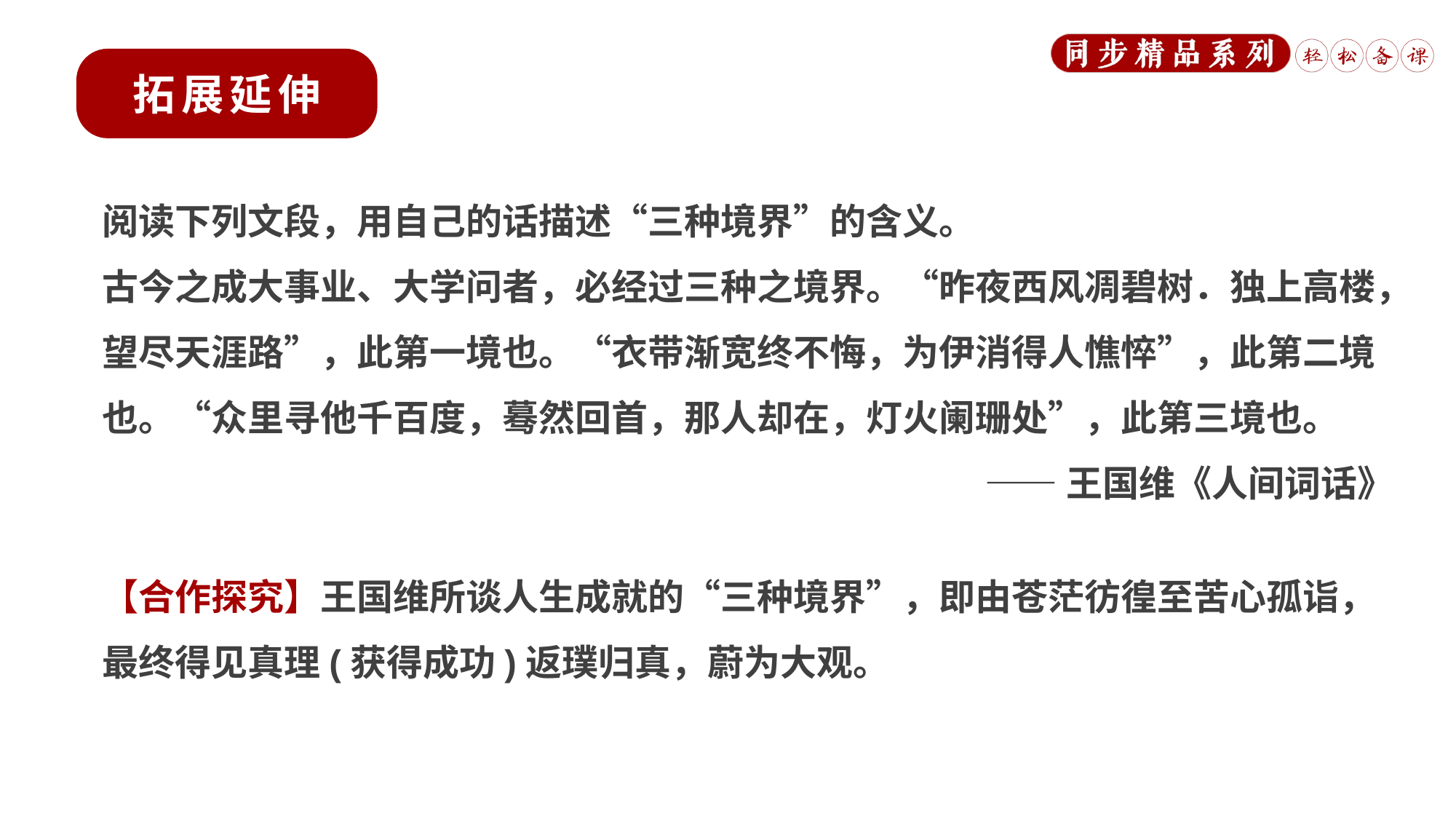

阅读下列文段，用自己的话描述“三种境界”的含义。
古今之成大事业、大学问者，必经过三种之境界。“昨夜西风凋碧树．独上高楼，望尽天涯路”，此第一境也。“衣带渐宽终不悔，为伊消得人憔悴”，此第二境也。“众里寻他千百度，蓦然回首，那人却在，灯火阑珊处”，此第三境也。
——王国维《人间词话》
【合作探究】王国维所谈人生成就的“三种境界”，即由苍茫彷徨至苦心孤诣，最终得见真理(获得成功)返璞归真，蔚为大观。